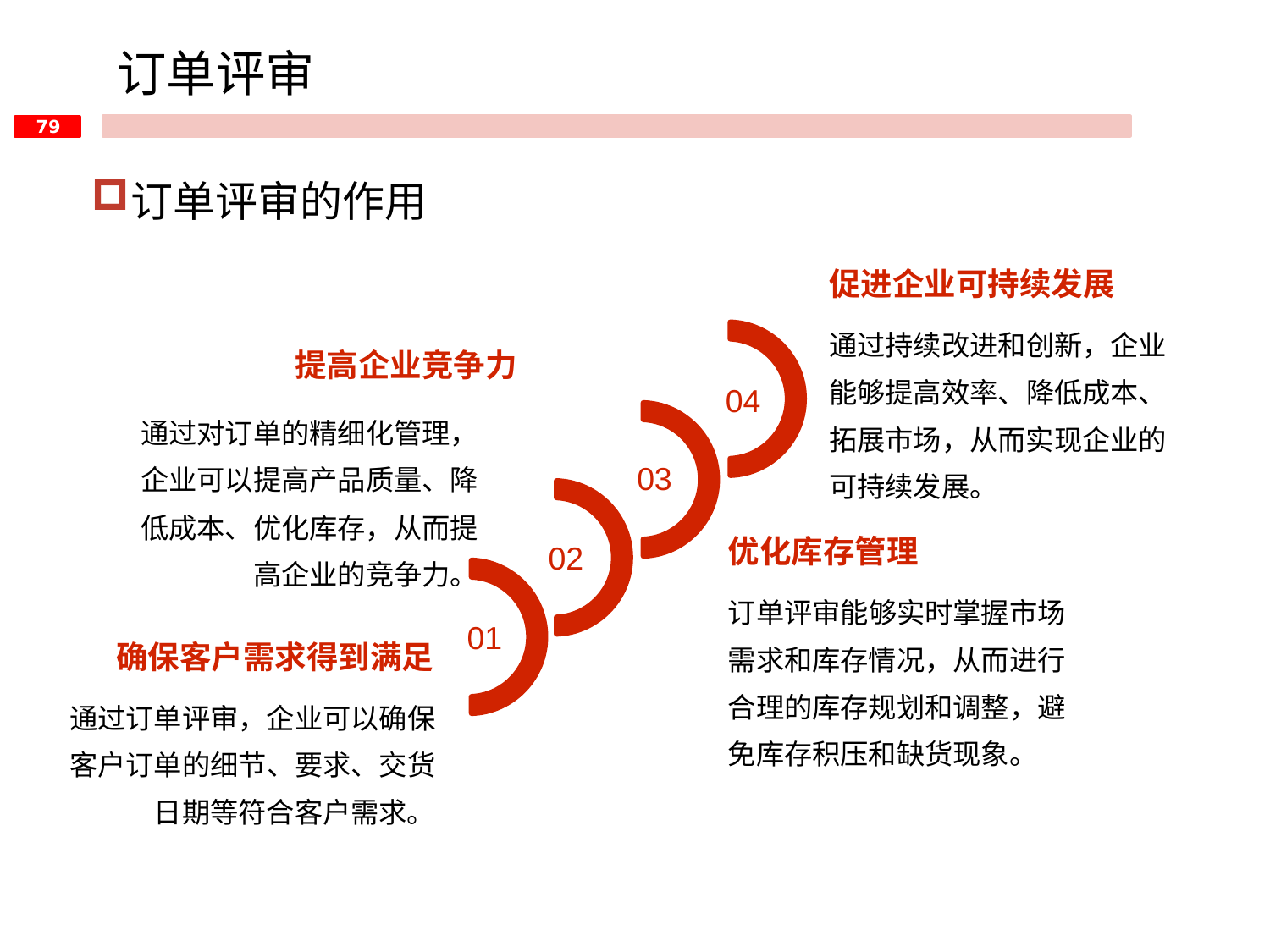

订单评审
79

订单评审的作用
促进企业可持续发展
通过持续改进和创新，企业能够提高效率、降低成本、拓展市场，从而实现企业的可持续发展。

提高企业竞争力
04
通过对订单的精细化管理，企业可以提高产品质量、降低成本、优化库存，从而提高企业的竞争力。

03

优化库存管理
02

订单评审能够实时掌握市场需求和库存情况，从而进行合理的库存规划和调整，避免库存积压和缺货现象。
01
确保客户需求得到满足
通过订单评审，企业可以确保客户订单的细节、要求、交货日期等符合客户需求。